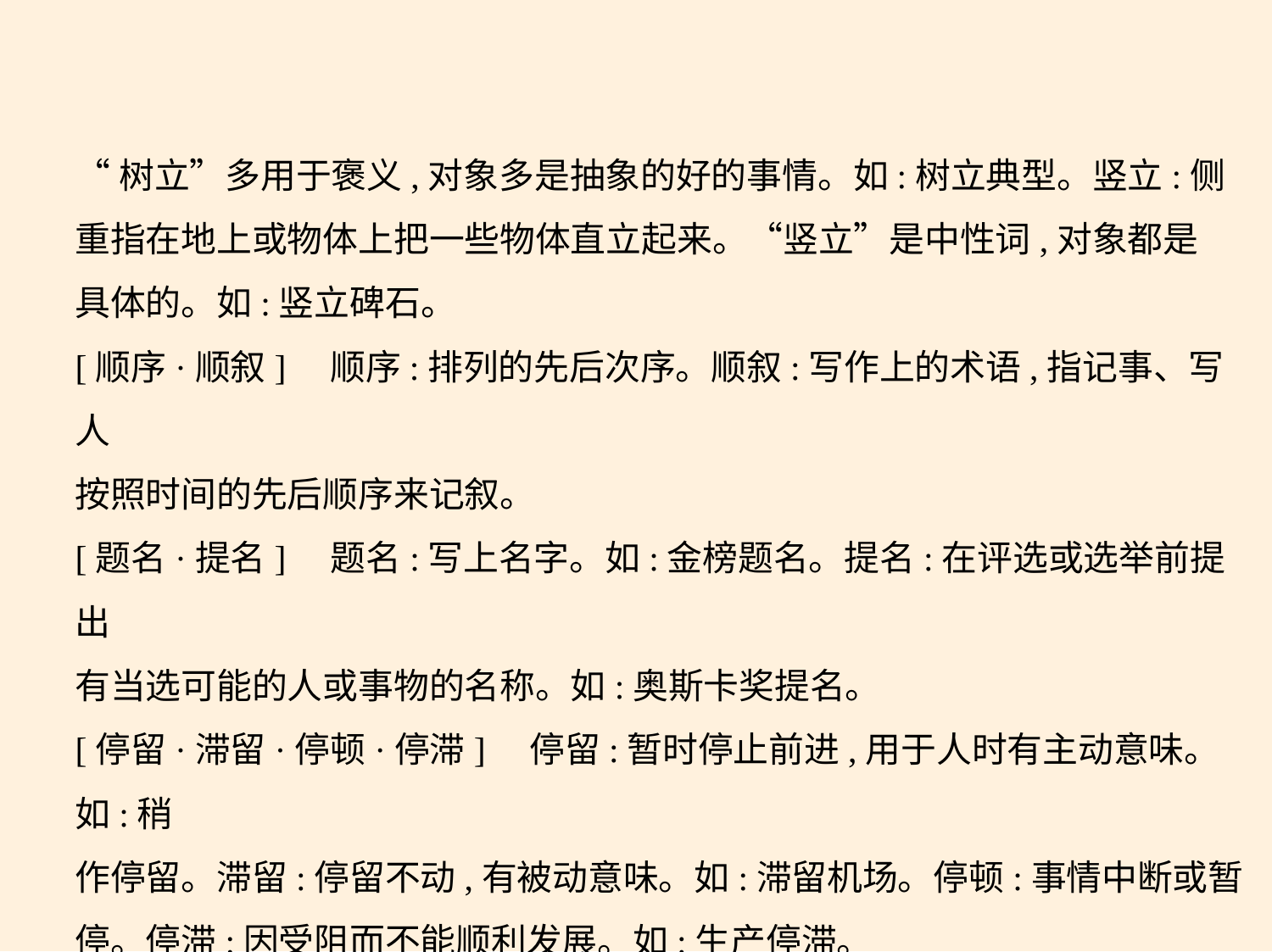

“树立”多用于褒义,对象多是抽象的好的事情。如:树立典型。竖立:侧
重指在地上或物体上把一些物体直立起来。“竖立”是中性词,对象都是
具体的。如:竖立碑石。
[顺序·顺叙]　顺序:排列的先后次序。顺叙:写作上的术语,指记事、写人
按照时间的先后顺序来记叙。
[题名·提名]    题名:写上名字。如:金榜题名。提名:在评选或选举前提出
有当选可能的人或事物的名称。如:奥斯卡奖提名。
[停留·滞留·停顿·停滞]　停留:暂时停止前进,用于人时有主动意味。如:稍
作停留。滞留:停留不动,有被动意味。如:滞留机场。停顿:事情中断或暂
停。停滞:因受阻而不能顺利发展。如:生产停滞。
[委屈·委曲]　前者指受到不应有的指责或待遇,心里难过,如“满腹委
屈”;后者指曲折,如“委曲的河流”。成语“委曲求全”是指勉强迁就,